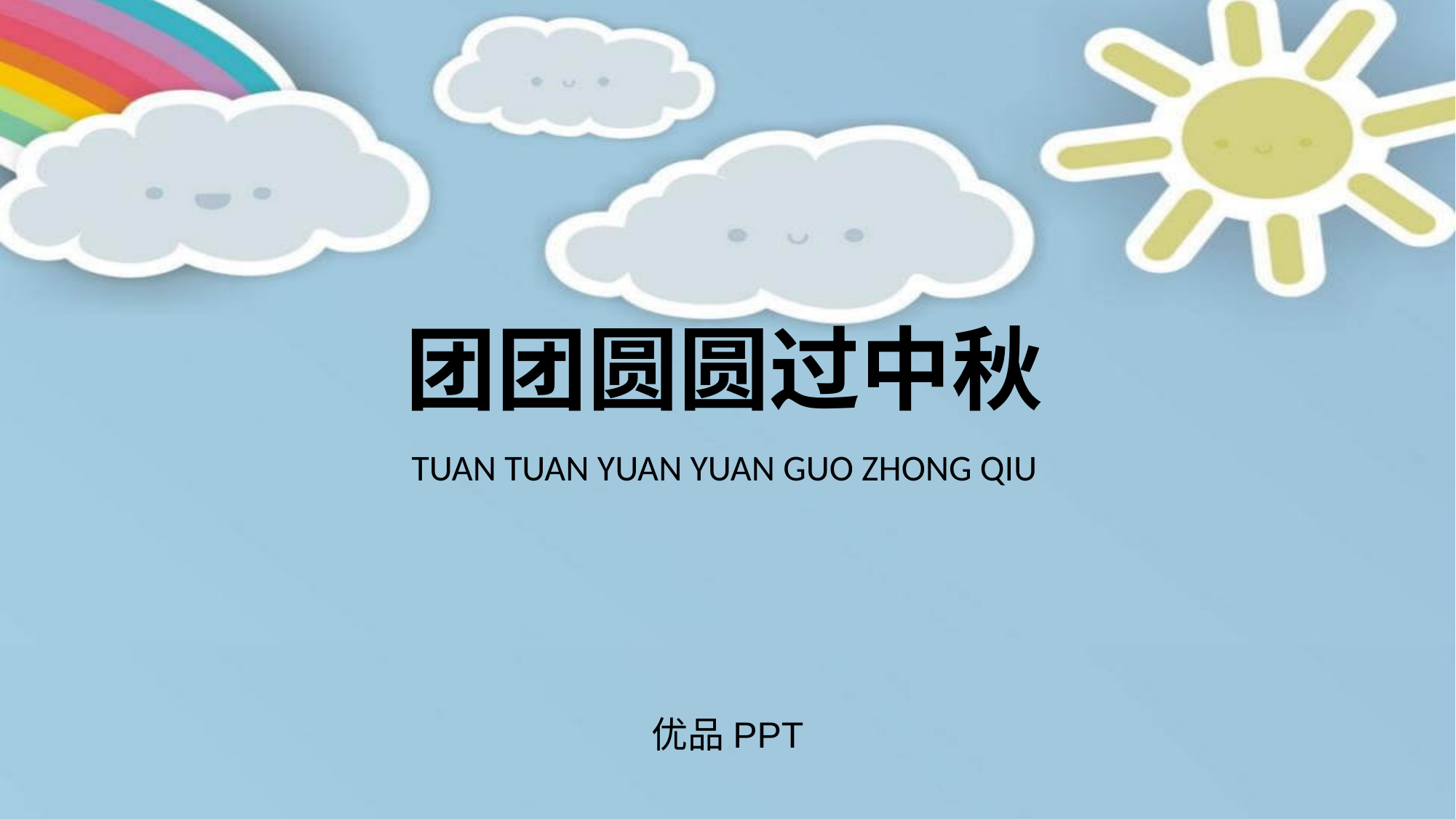

团团圆圆过中秋
TUAN TUAN YUAN YUAN GUO ZHONG QIU
优品PPT